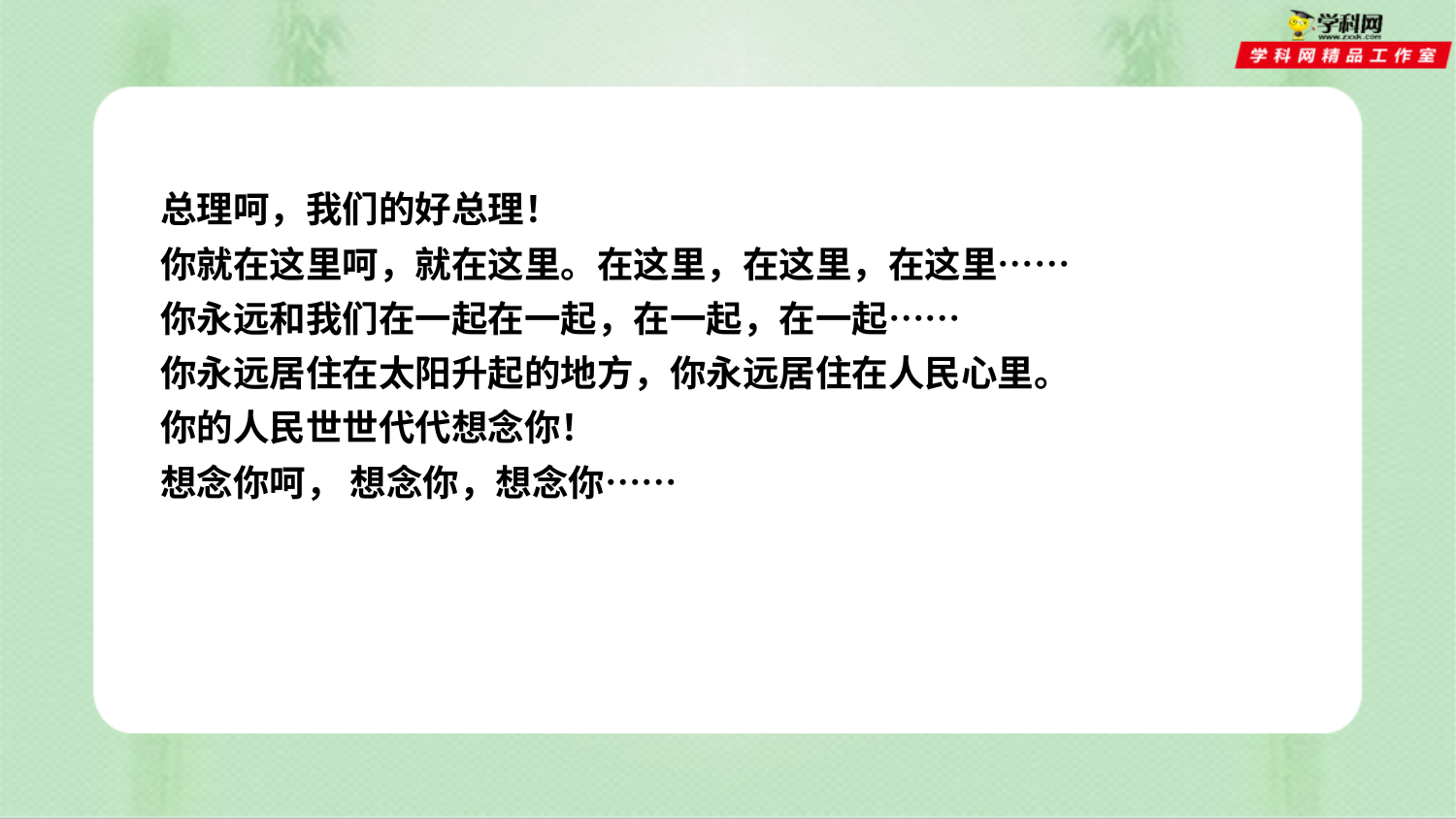

总理呵，我们的好总理！
你就在这里呵，就在这里。在这里，在这里，在这里……
你永远和我们在一起在一起，在一起，在一起……
你永远居住在太阳升起的地方，你永远居住在人民心里。
你的人民世世代代想念你！
想念你呵， 想念你，想念你……